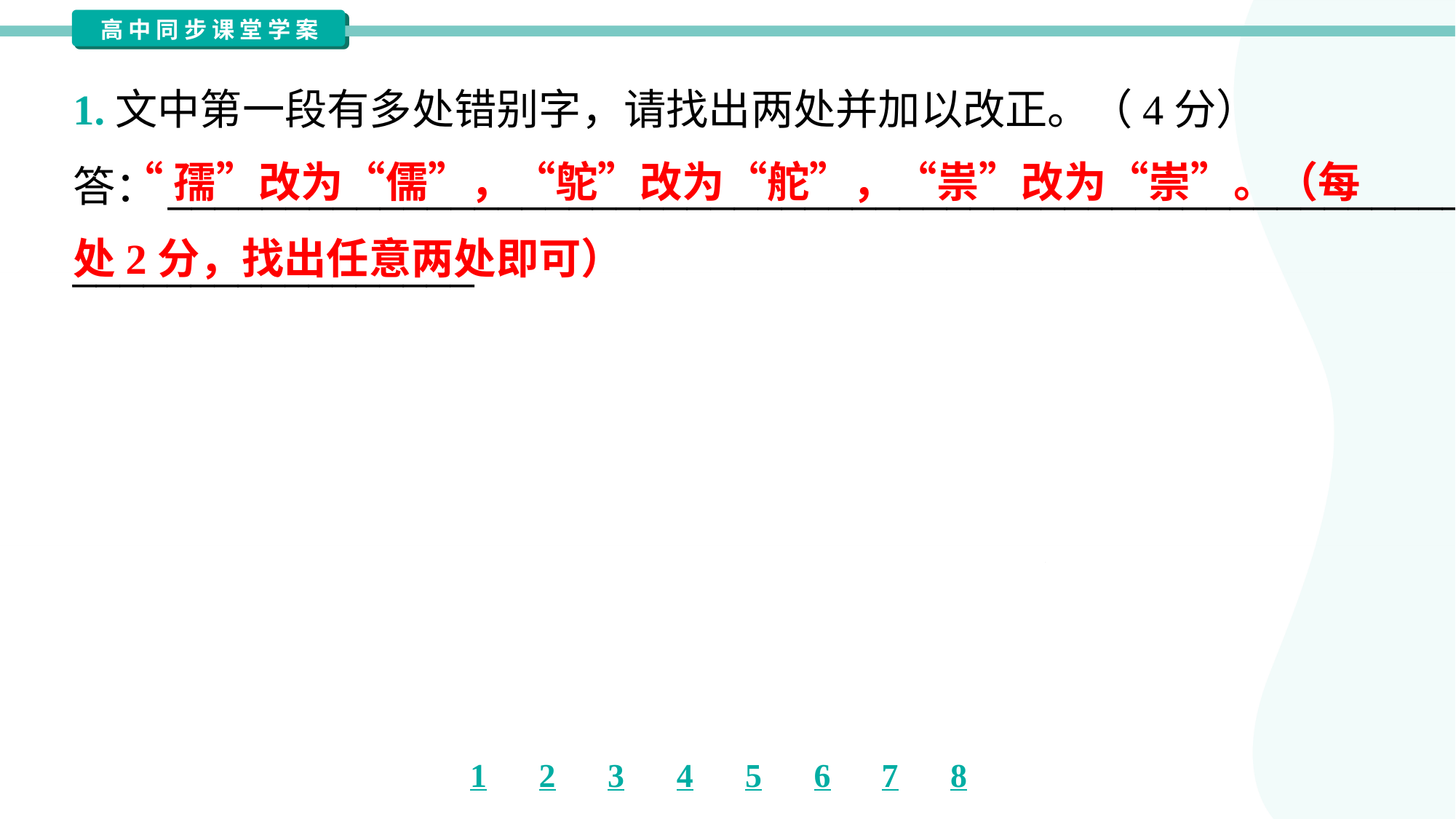

1.文中第一段有多处错别字，请找出两处并加以改正。（4分）
答：_________________________________________________________
_________________
     “孺”改为“儒”，“鸵”改为“舵”，“祟”改为“崇”。（每处2分，找出任意两处即可）